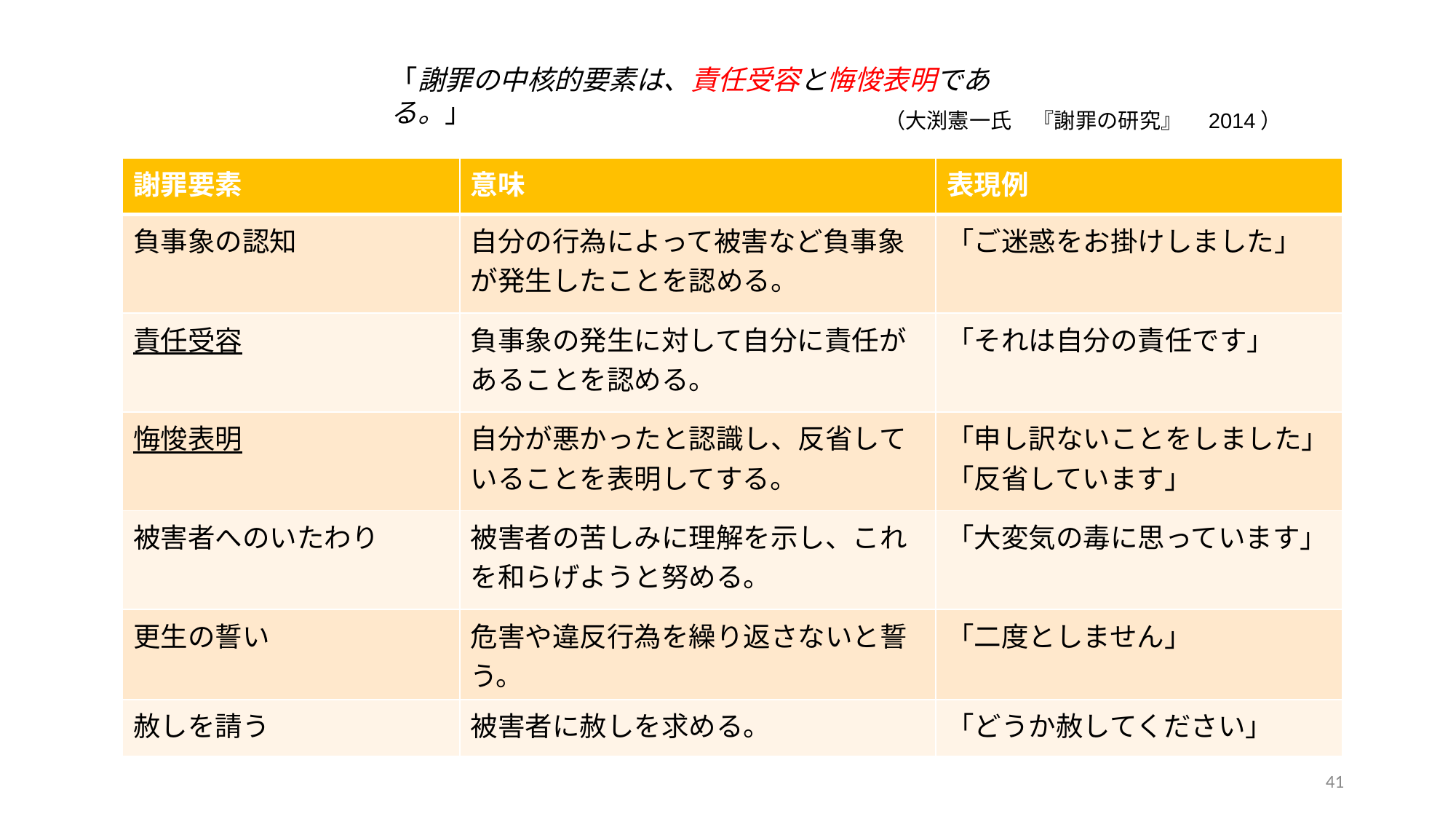

「謝罪の中核的要素は、責任受容と悔悛表明である。」
（大渕憲一氏　『謝罪の研究』　2014）
| 謝罪要素 | 意味 | 表現例 |
| --- | --- | --- |
| 負事象の認知 | 自分の行為によって被害など負事象が発生したことを認める。 | 「ご迷惑をお掛けしました」 |
| 責任受容 | 負事象の発生に対して自分に責任があることを認める。 | 「それは自分の責任です」 |
| 悔悛表明 | 自分が悪かったと認識し、反省していることを表明してする。 | 「申し訳ないことをしました」「反省しています」 |
| 被害者へのいたわり | 被害者の苦しみに理解を示し、これを和らげようと努める。 | 「大変気の毒に思っています」 |
| 更生の誓い | 危害や違反行為を繰り返さないと誓う。 | 「二度としません」 |
| 赦しを請う | 被害者に赦しを求める。 | 「どうか赦してください」 |
41